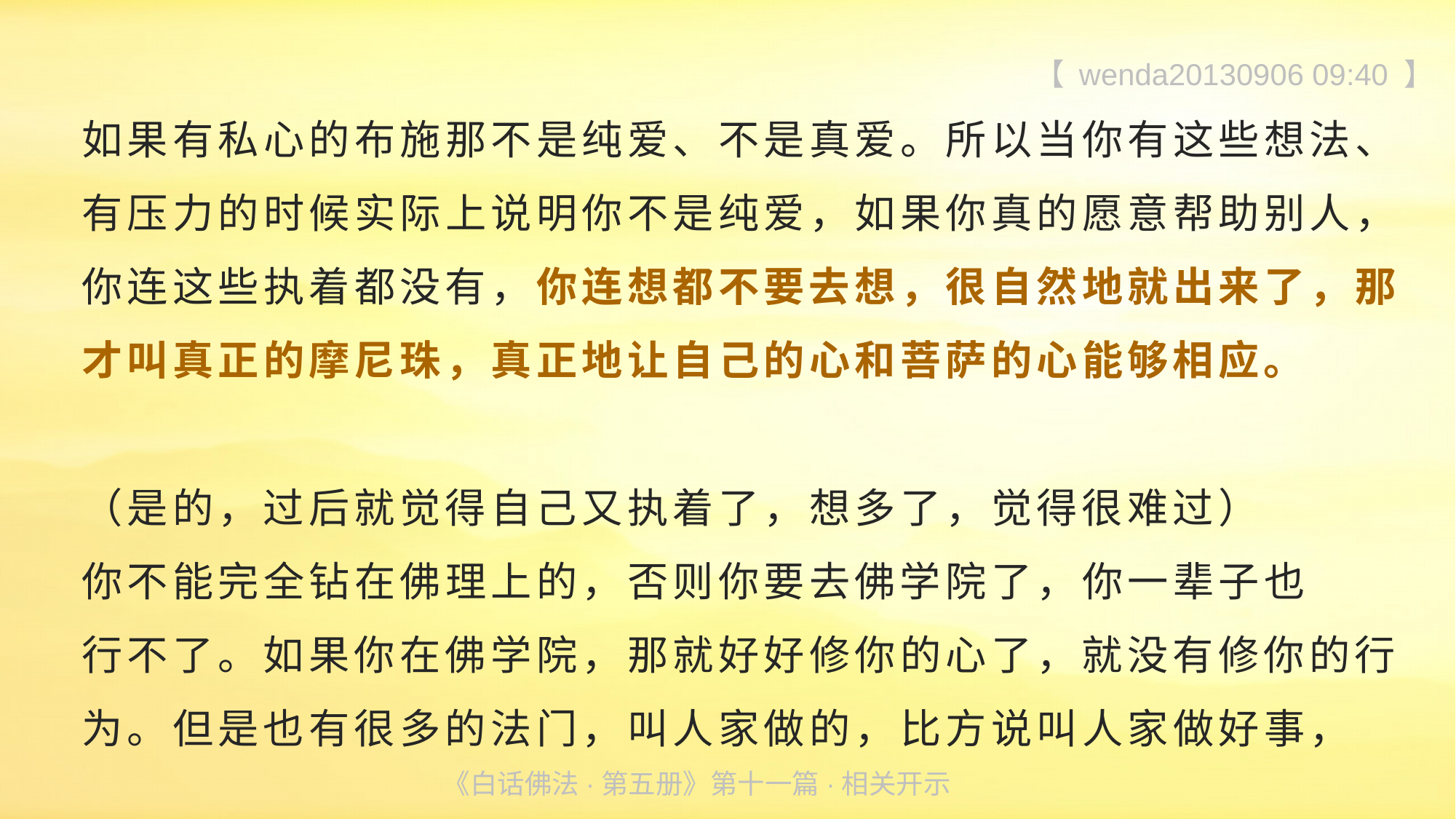

【 wenda20130906 09:40 】
如果有私心的布施那不是纯爱、不是真爱。所以当你有这些想法、有压力的时候实际上说明你不是纯爱，如果你真的愿意帮助别人，你连这些执着都没有，你连想都不要去想，很自然地就出来了，那
才叫真正的摩尼珠，真正地让自己的心和菩萨的心能够相应。

（是的，过后就觉得自己又执着了，想多了，觉得很难过）
你不能完全钻在佛理上的，否则你要去佛学院了，你一辈子也
行不了。如果你在佛学院，那就好好修你的心了，就没有修你的行为。但是也有很多的法门，叫人家做的，比方说叫人家做好事，
《白话佛法·第五册》第十一篇·相关开示